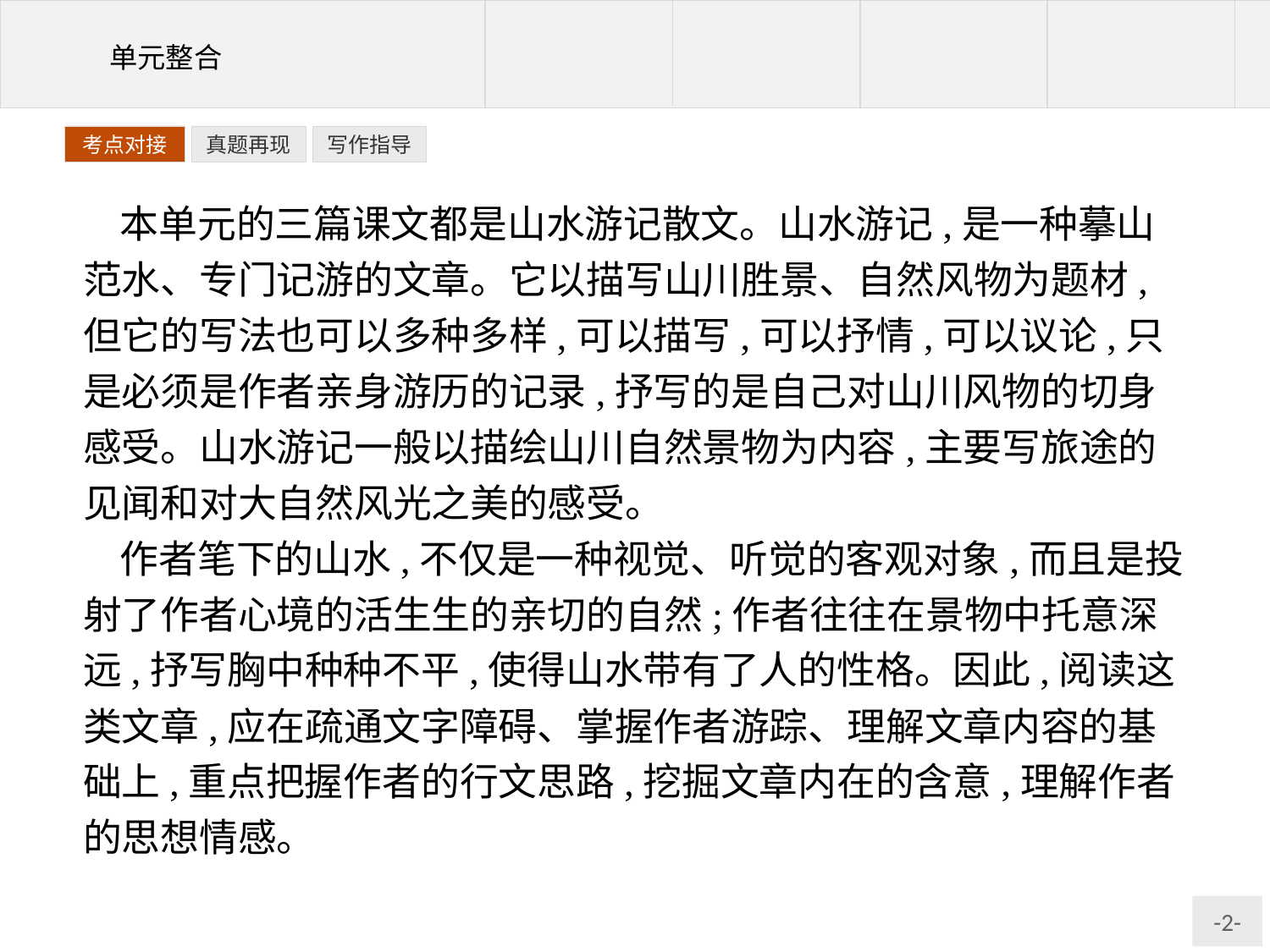

写作指导
考点对接
真题再现
本单元的三篇课文都是山水游记散文。山水游记,是一种摹山范水、专门记游的文章。它以描写山川胜景、自然风物为题材,但它的写法也可以多种多样,可以描写,可以抒情,可以议论,只是必须是作者亲身游历的记录,抒写的是自己对山川风物的切身感受。山水游记一般以描绘山川自然景物为内容,主要写旅途的见闻和对大自然风光之美的感受。
作者笔下的山水,不仅是一种视觉、听觉的客观对象,而且是投射了作者心境的活生生的亲切的自然;作者往往在景物中托意深远,抒写胸中种种不平,使得山水带有了人的性格。因此,阅读这类文章,应在疏通文字障碍、掌握作者游踪、理解文章内容的基础上,重点把握作者的行文思路,挖掘文章内在的含意,理解作者的思想情感。